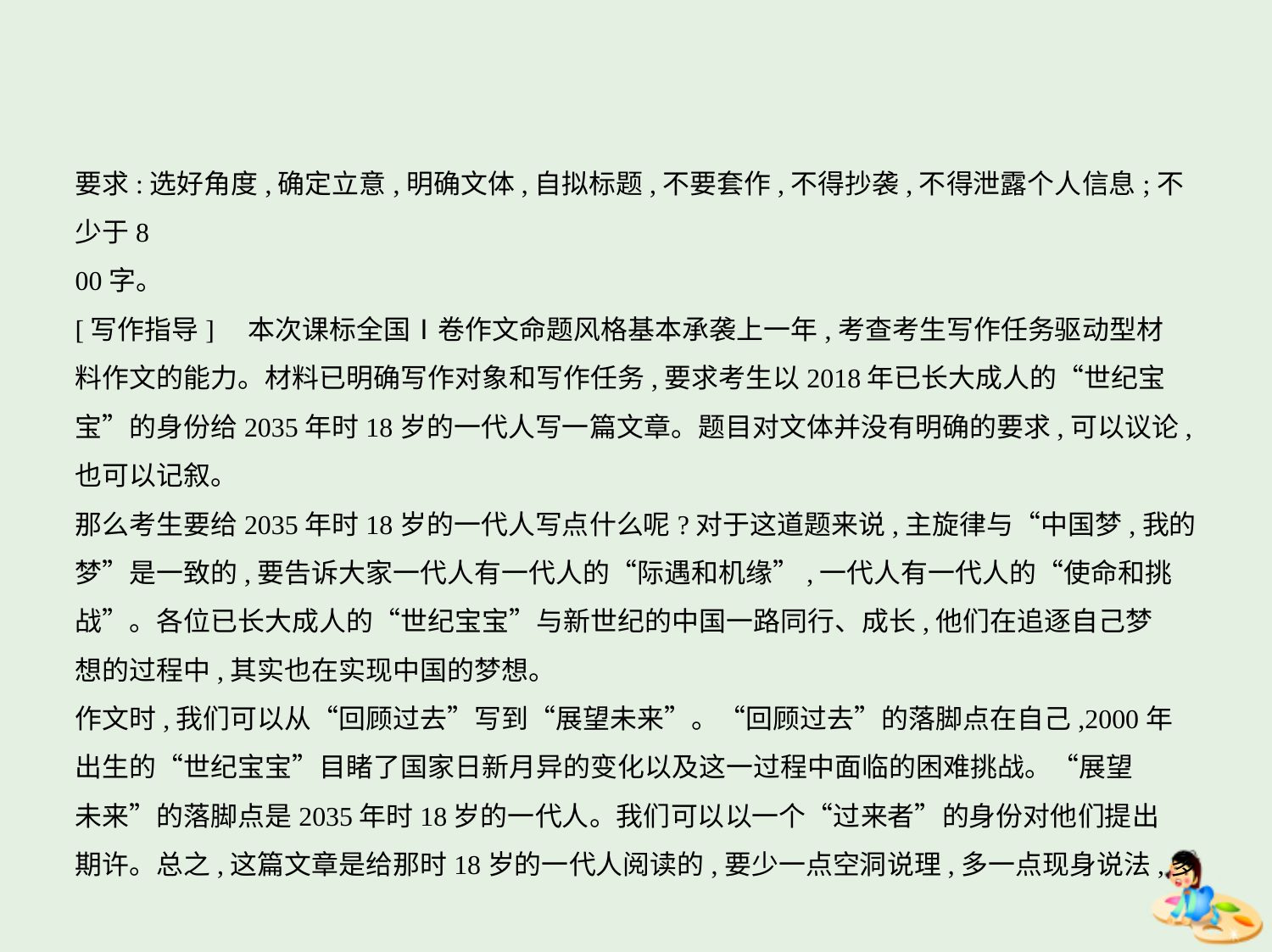

要求:选好角度,确定立意,明确文体,自拟标题,不要套作,不得抄袭,不得泄露个人信息;不少于8
00字。
[写作指导]　本次课标全国Ⅰ卷作文命题风格基本承袭上一年,考查考生写作任务驱动型材
料作文的能力。材料已明确写作对象和写作任务,要求考生以2018年已长大成人的“世纪宝
宝”的身份给2035年时18岁的一代人写一篇文章。题目对文体并没有明确的要求,可以议论,
也可以记叙。
那么考生要给2035年时18岁的一代人写点什么呢?对于这道题来说,主旋律与“中国梦,我的
梦”是一致的,要告诉大家一代人有一代人的“际遇和机缘”,一代人有一代人的“使命和挑
战”。各位已长大成人的“世纪宝宝”与新世纪的中国一路同行、成长,他们在追逐自己梦
想的过程中,其实也在实现中国的梦想。
作文时,我们可以从“回顾过去”写到“展望未来”。“回顾过去”的落脚点在自己,2000年
出生的“世纪宝宝”目睹了国家日新月异的变化以及这一过程中面临的困难挑战。“展望
未来”的落脚点是2035年时18岁的一代人。我们可以以一个“过来者”的身份对他们提出
期许。总之,这篇文章是给那时18岁的一代人阅读的,要少一点空洞说理,多一点现身说法,多